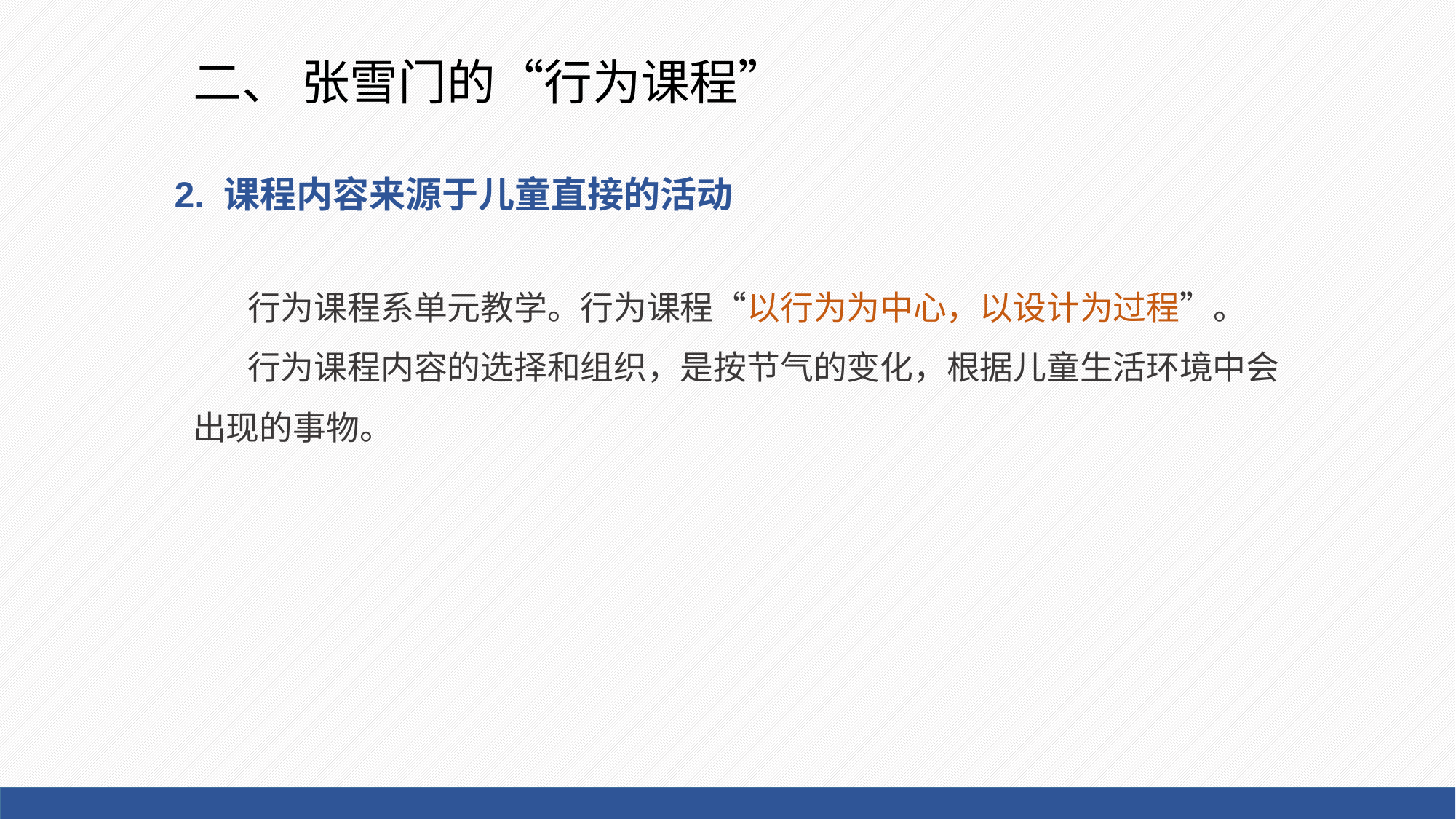

# 二、 张雪门的“行为课程”
2. 课程内容来源于儿童直接的活动
行为课程系单元教学。行为课程“以行为为中心，以设计为过程”。
行为课程内容的选择和组织，是按节气的变化，根据儿童生活环境中会出现的事物。